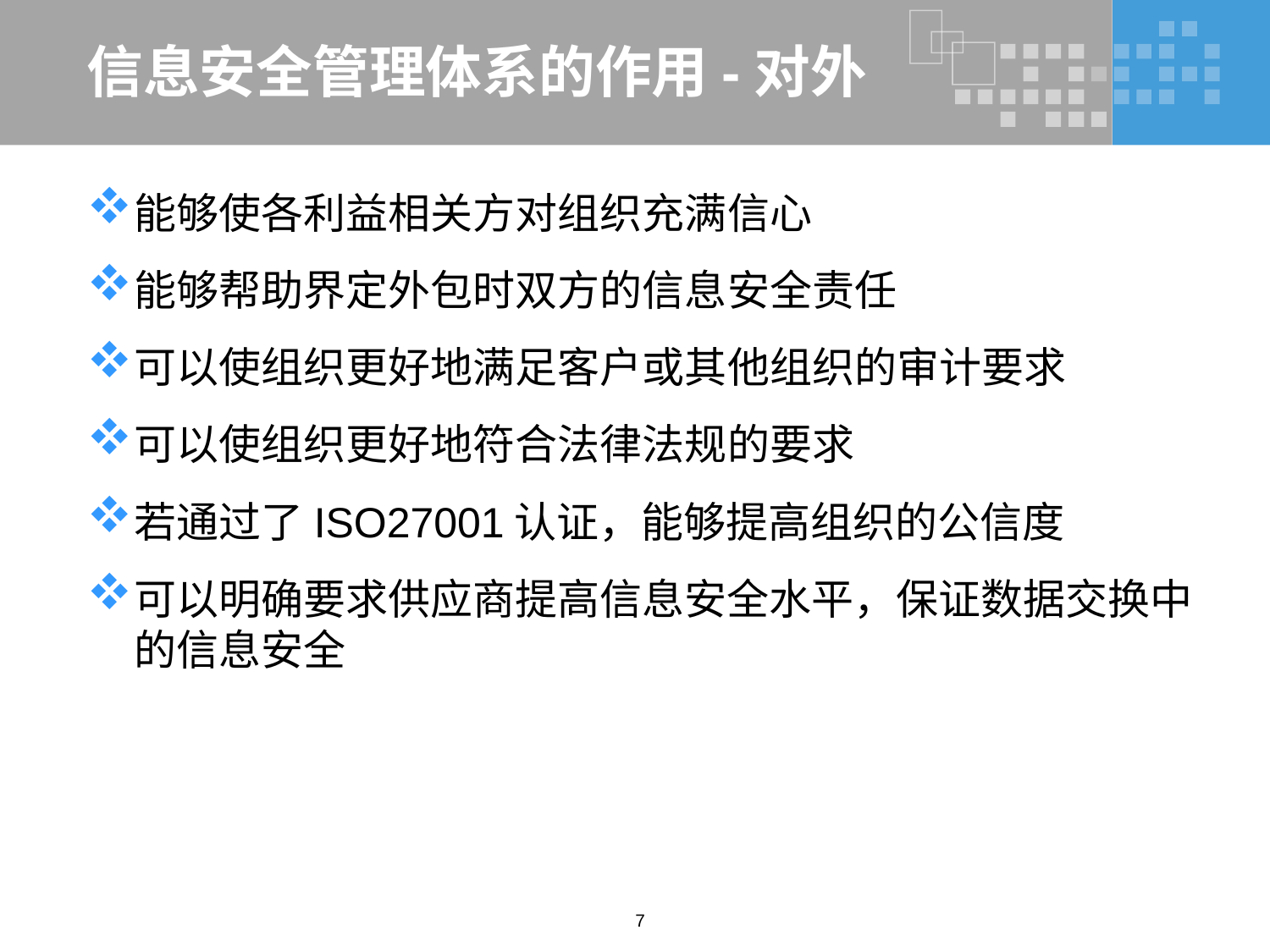

# 信息安全管理体系的作用-对外
能够使各利益相关方对组织充满信心
能够帮助界定外包时双方的信息安全责任
可以使组织更好地满足客户或其他组织的审计要求
可以使组织更好地符合法律法规的要求
若通过了ISO27001认证，能够提高组织的公信度
可以明确要求供应商提高信息安全水平，保证数据交换中的信息安全

7